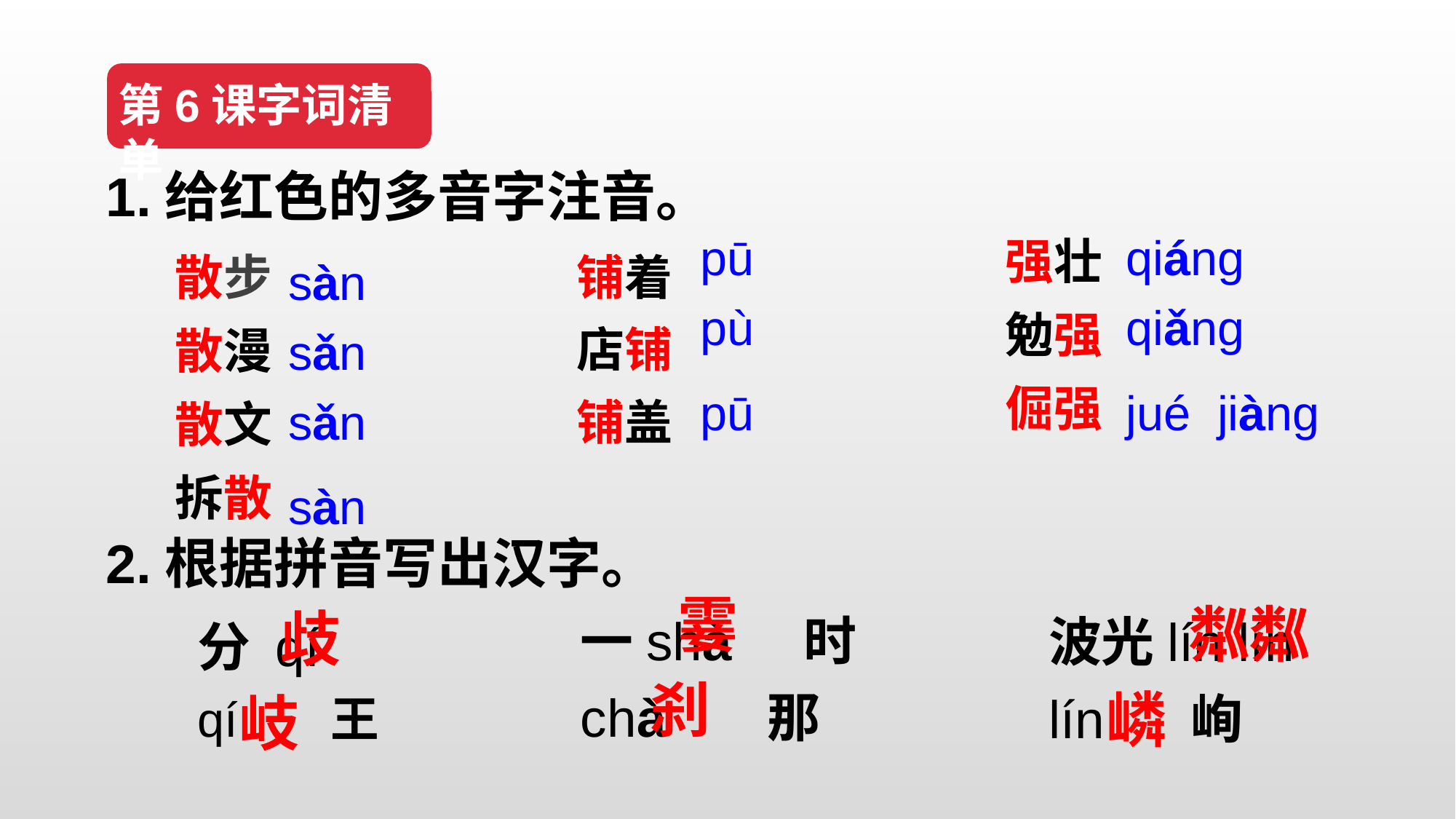

第6课字词清单
1.给红色的多音字注音。
pū
pù
pū
qiáng
qiǎng
jué  jiàng
强壮
勉强
倔强

sàn
sǎn
sǎn
sàn
散步
散漫
散文
拆散
铺着
店铺
铺盖

2.根据拼音写出汉字。
     霎
   刹
一shà    时
chà      那
波光lín lín
lín     峋
       粼粼
 嶙
分 qí
qí      王
    歧
 岐